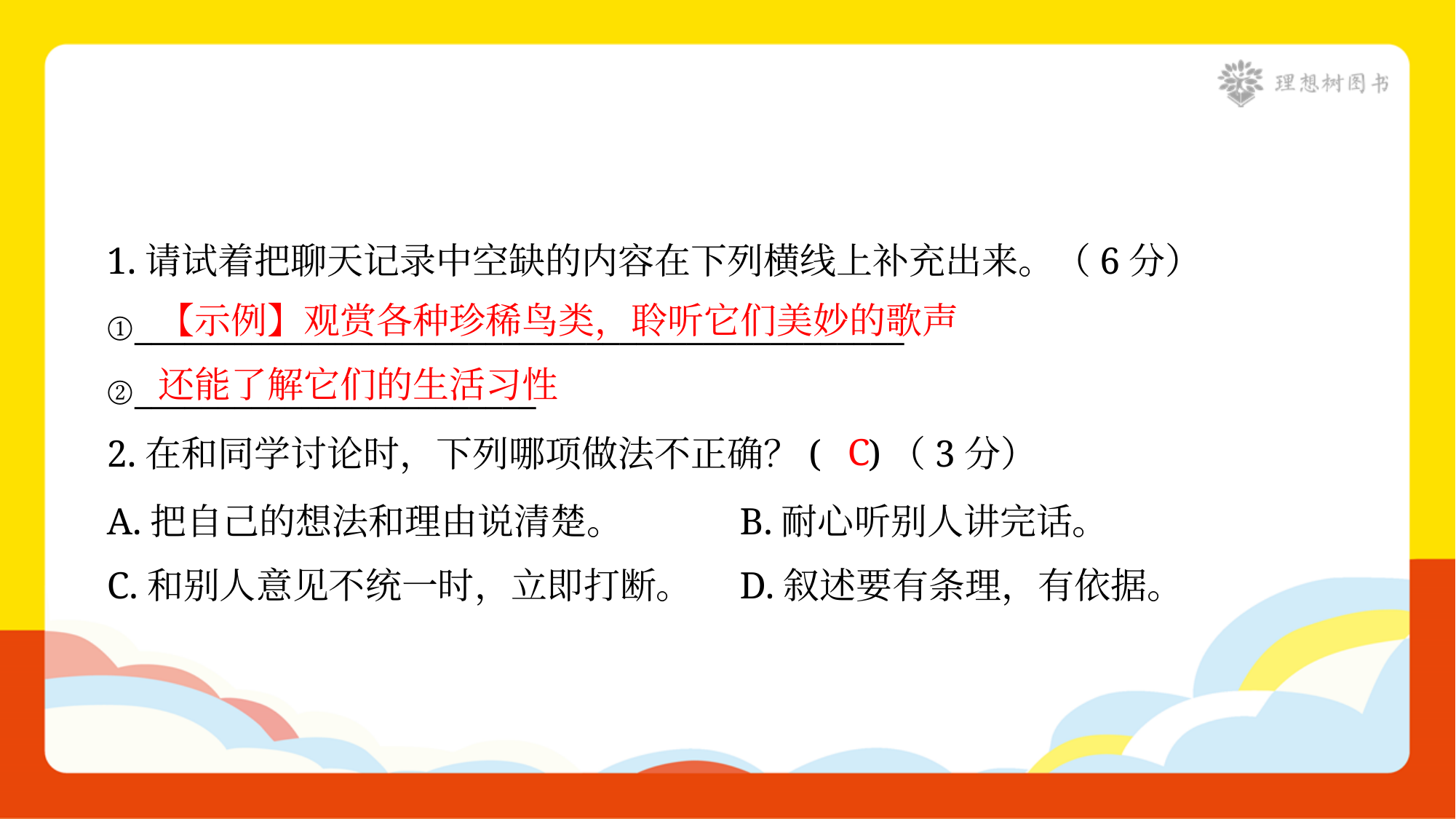

1.请试着把聊天记录中空缺的内容在下列横线上补充出来。（6分）
①______________________________________________
②________________________
【示例】观赏各种珍稀鸟类，聆听它们美妙的歌声
还能了解它们的生活习性
C
2.在和同学讨论时，下列哪项做法不正确？(     )（3分）
A.把自己的想法和理由说清楚。	B.耐心听别人讲完话。
C.和别人意见不统一时，立即打断。	D.叙述要有条理，有依据。